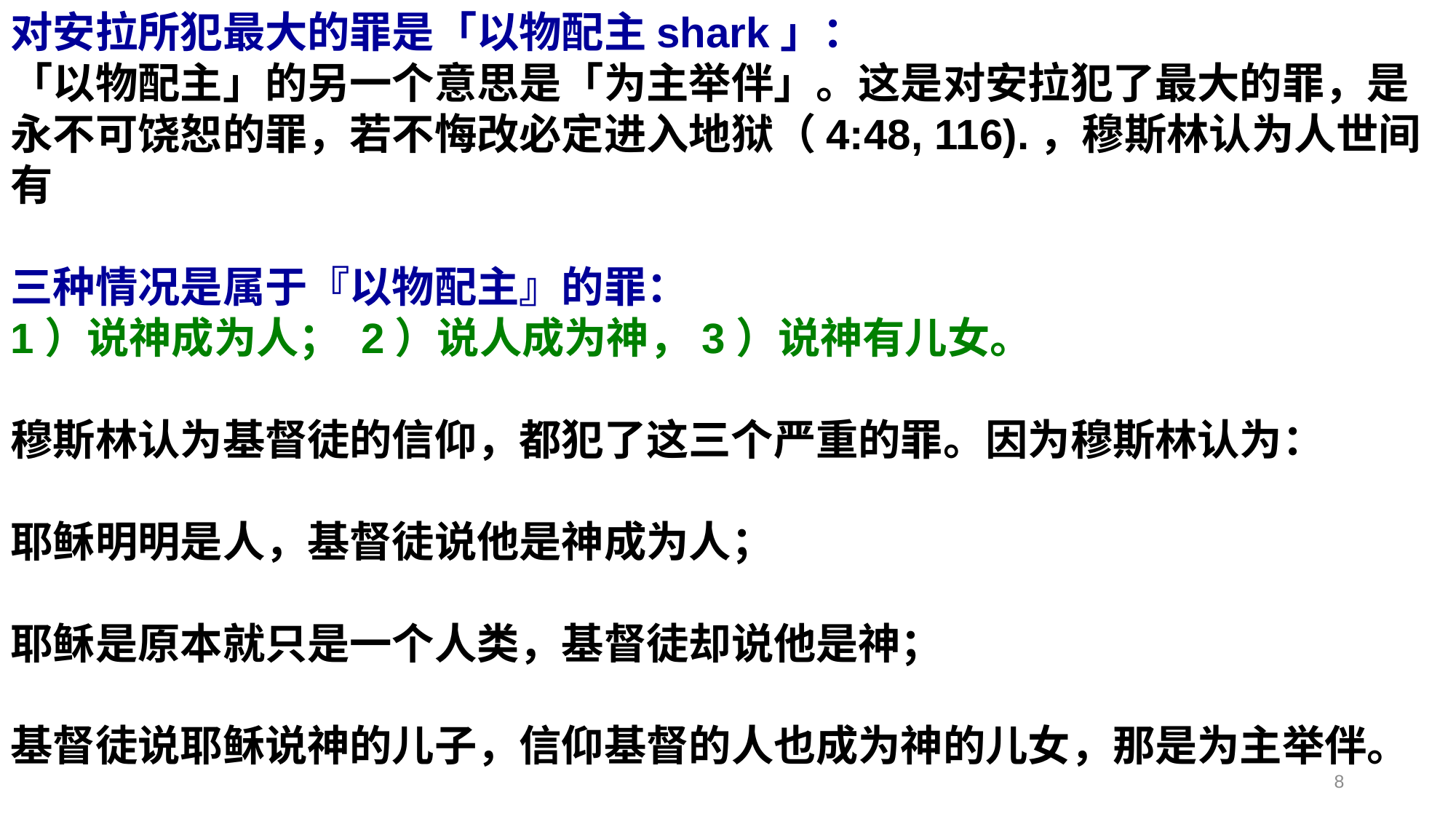

对安拉所犯最大的罪是「以物配主shark」：
「以物配主」的另一个意思是「为主举伴」。这是对安拉犯了最大的罪，是永不可饶恕的罪，若不悔改必定进入地狱（4:48, 116).，穆斯林认为人世间有

三种情况是属于『以物配主』的罪：
1）说神成为人； 2）说人成为神，3）说神有儿女。

穆斯林认为基督徒的信仰，都犯了这三个严重的罪。因为穆斯林认为：

耶稣明明是人，基督徒说他是神成为人；

耶稣是原本就只是一个人类，基督徒却说他是神；

基督徒说耶稣说神的儿子，信仰基督的人也成为神的儿女，那是为主举伴。

8